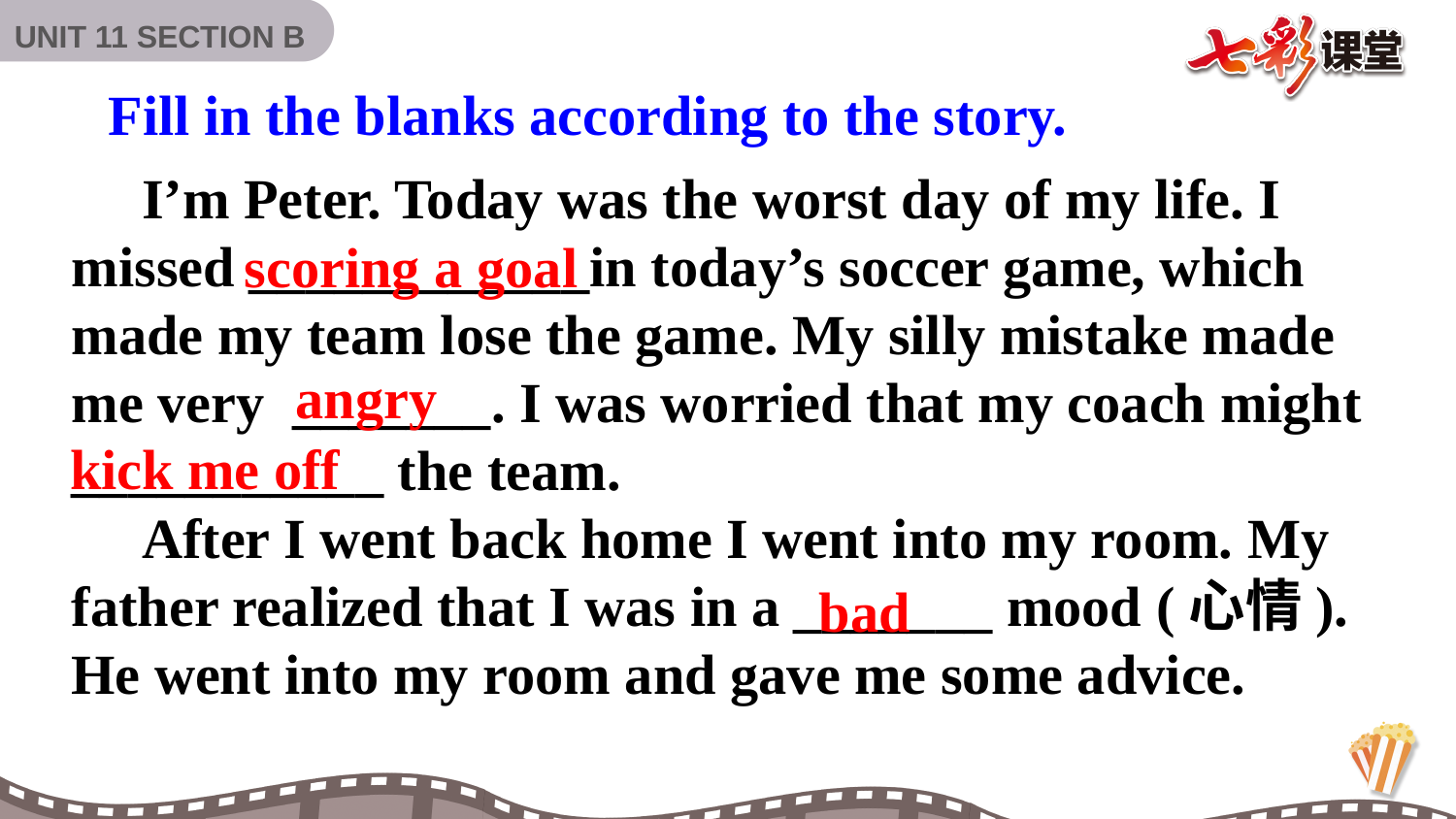

Fill in the blanks according to the story.
     I’m Peter. Today was the worst day of my life. I missed ____________in today’s soccer game, which made my team lose the game. My silly mistake made
me very  _______. I was worried that my coach might ___________ the team.
     After I went back home I went into my room. My father realized that I was in a _______ mood (心情).
He went into my room and gave me some advice.
scoring a goal
angry
kick me off
bad